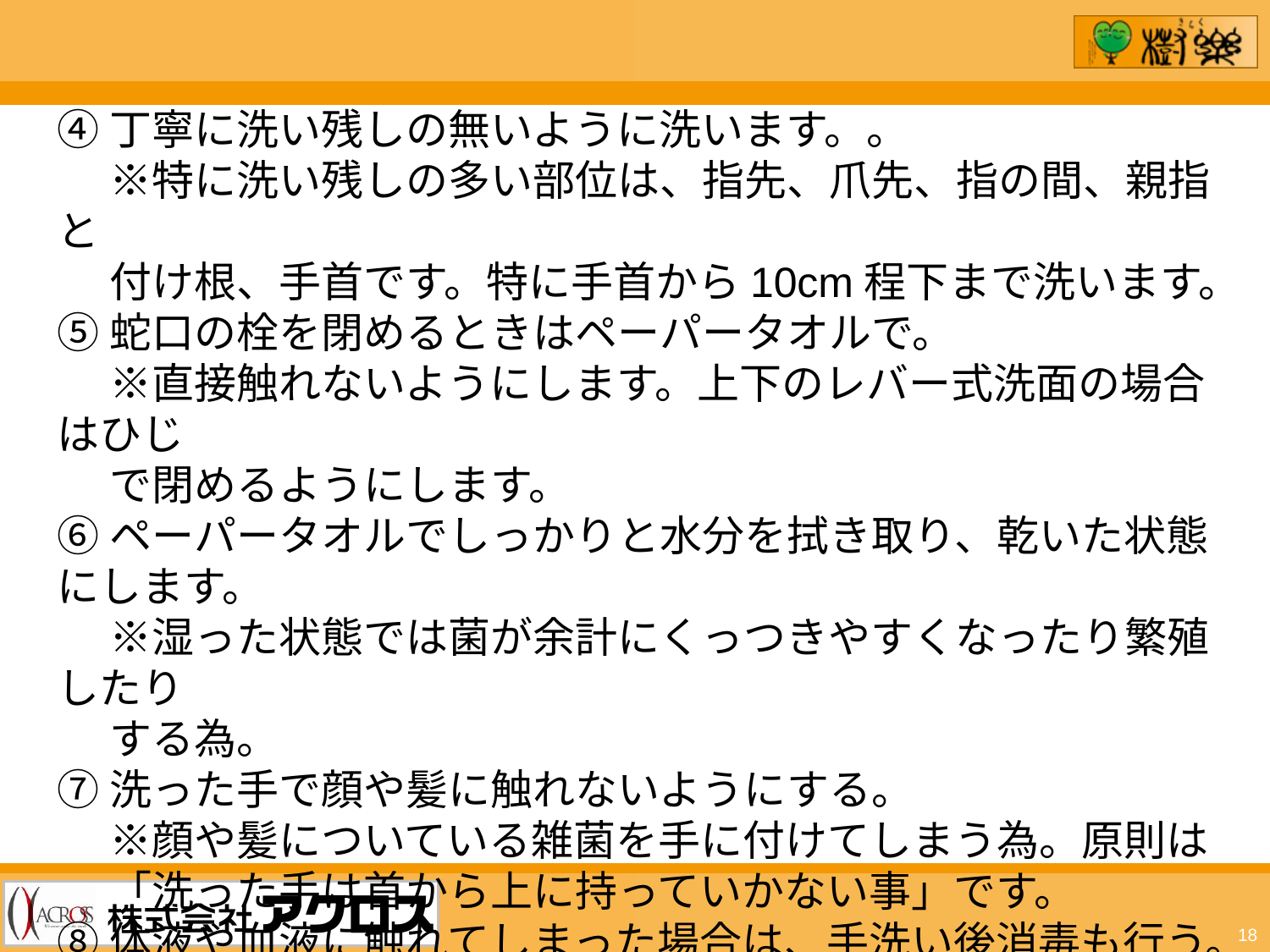

④丁寧に洗い残しの無いように洗います。。
　 ※特に洗い残しの多い部位は、指先、爪先、指の間、親指と
　 付け根、手首です。特に手首から10cm程下まで洗います。
⑤蛇口の栓を閉めるときはペーパータオルで。
　 ※直接触れないようにします。上下のレバー式洗面の場合はひじ
　 で閉めるようにします。
⑥ペーパータオルでしっかりと水分を拭き取り、乾いた状態にします。
　 ※湿った状態では菌が余計にくっつきやすくなったり繁殖したり
　 する為。
⑦洗った手で顔や髪に触れないようにする。
　 ※顔や髪についている雑菌を手に付けてしまう為。原則は
　 「洗った手は首から上に持っていかない事」です。
⑧体液や血液に触れてしまった場合は、手洗い後消毒も行う。
　 ※アルコール消毒の場合、水気が残っていると効果がなくなり
　 ますので十分に水気を拭き取ってから消毒を行います。
18